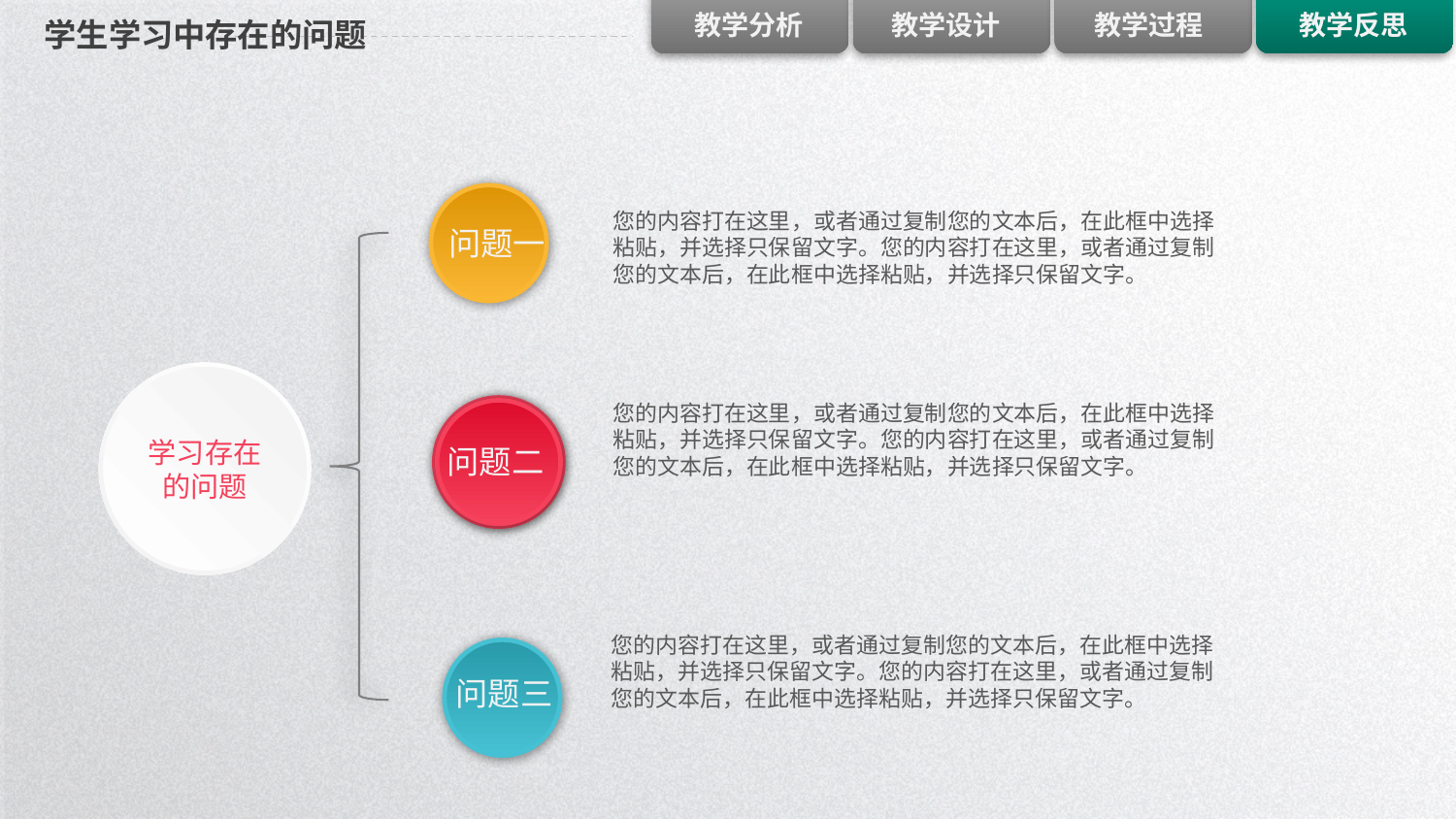

# 学生学习中存在的问题

您的内容打在这里，或者通过复制您的文本后，在此框中选择粘贴，并选择只保留文字。您的内容打在这里，或者通过复制您的文本后，在此框中选择粘贴，并选择只保留文字。

问题一

学习存在的问题
您的内容打在这里，或者通过复制您的文本后，在此框中选择粘贴，并选择只保留文字。您的内容打在这里，或者通过复制您的文本后，在此框中选择粘贴，并选择只保留文字。

问题二
您的内容打在这里，或者通过复制您的文本后，在此框中选择粘贴，并选择只保留文字。您的内容打在这里，或者通过复制您的文本后，在此框中选择粘贴，并选择只保留文字。

问题三